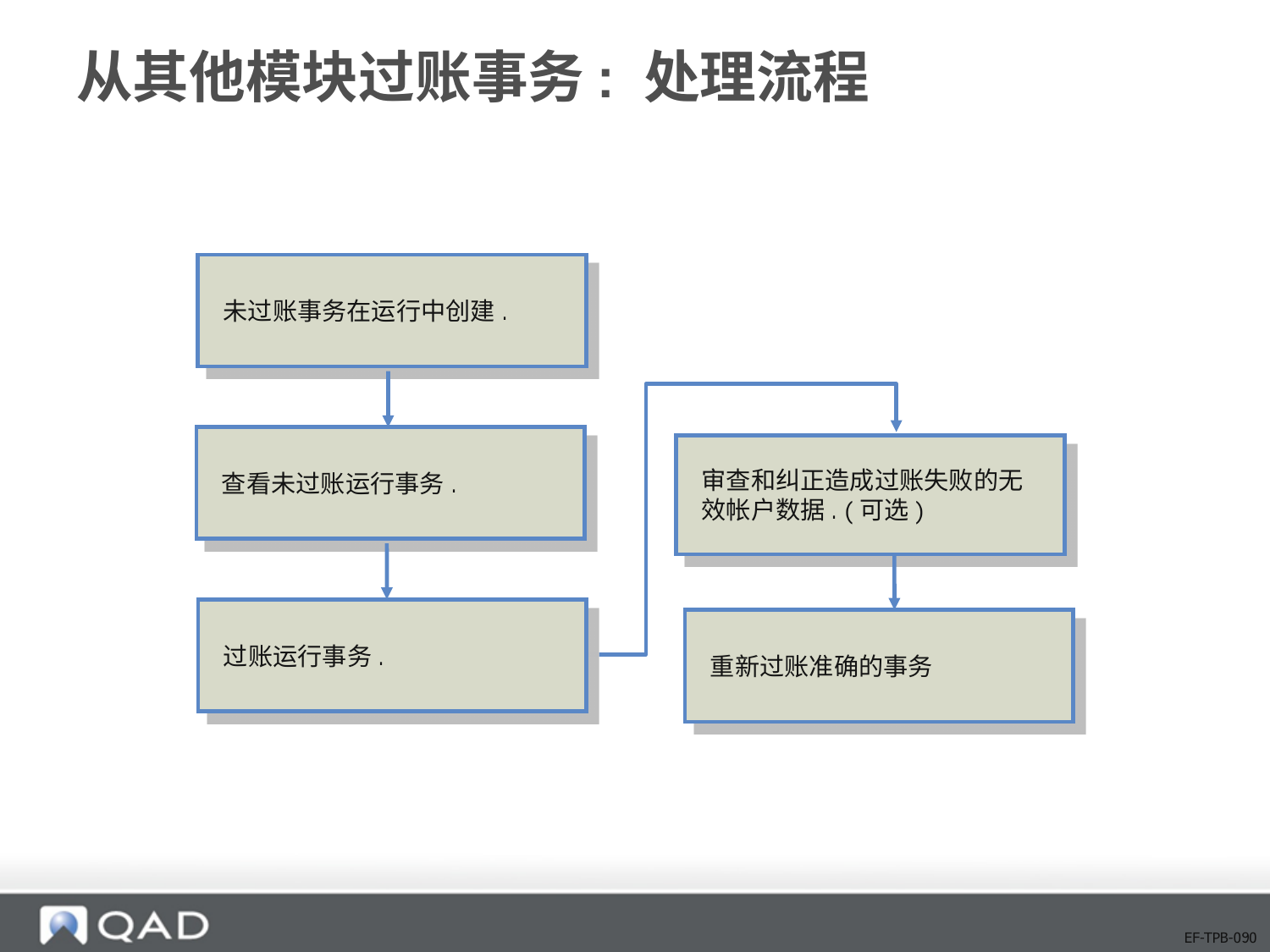

# 从其他模块过账事务: 处理流程
未过账事务在运行中创建.

查看未过账运行事务.

审查和纠正造成过账失败的无效帐户数据. (可选)

过账运行事务.
重新过账准确的事务
EF-TPB-090